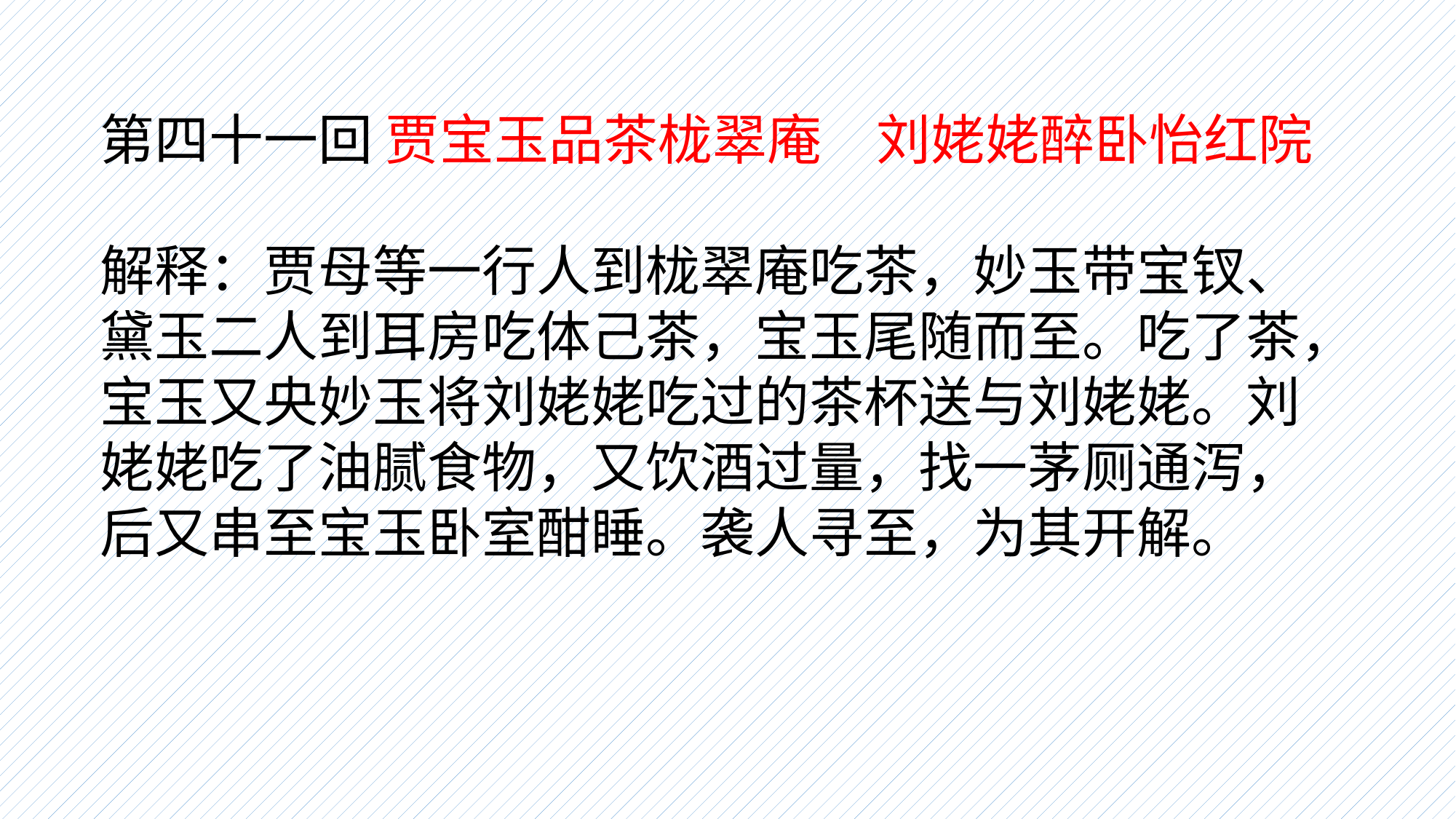

第四十一回 贾宝玉品茶栊翠庵　刘姥姥醉卧怡红院

解释：贾母等一行人到栊翠庵吃茶，妙玉带宝钗、黛玉二人到耳房吃体己茶，宝玉尾随而至。吃了茶，宝玉又央妙玉将刘姥姥吃过的茶杯送与刘姥姥。刘姥姥吃了油腻食物，又饮酒过量，找一茅厕通泻，后又串至宝玉卧室酣睡。袭人寻至，为其开解。